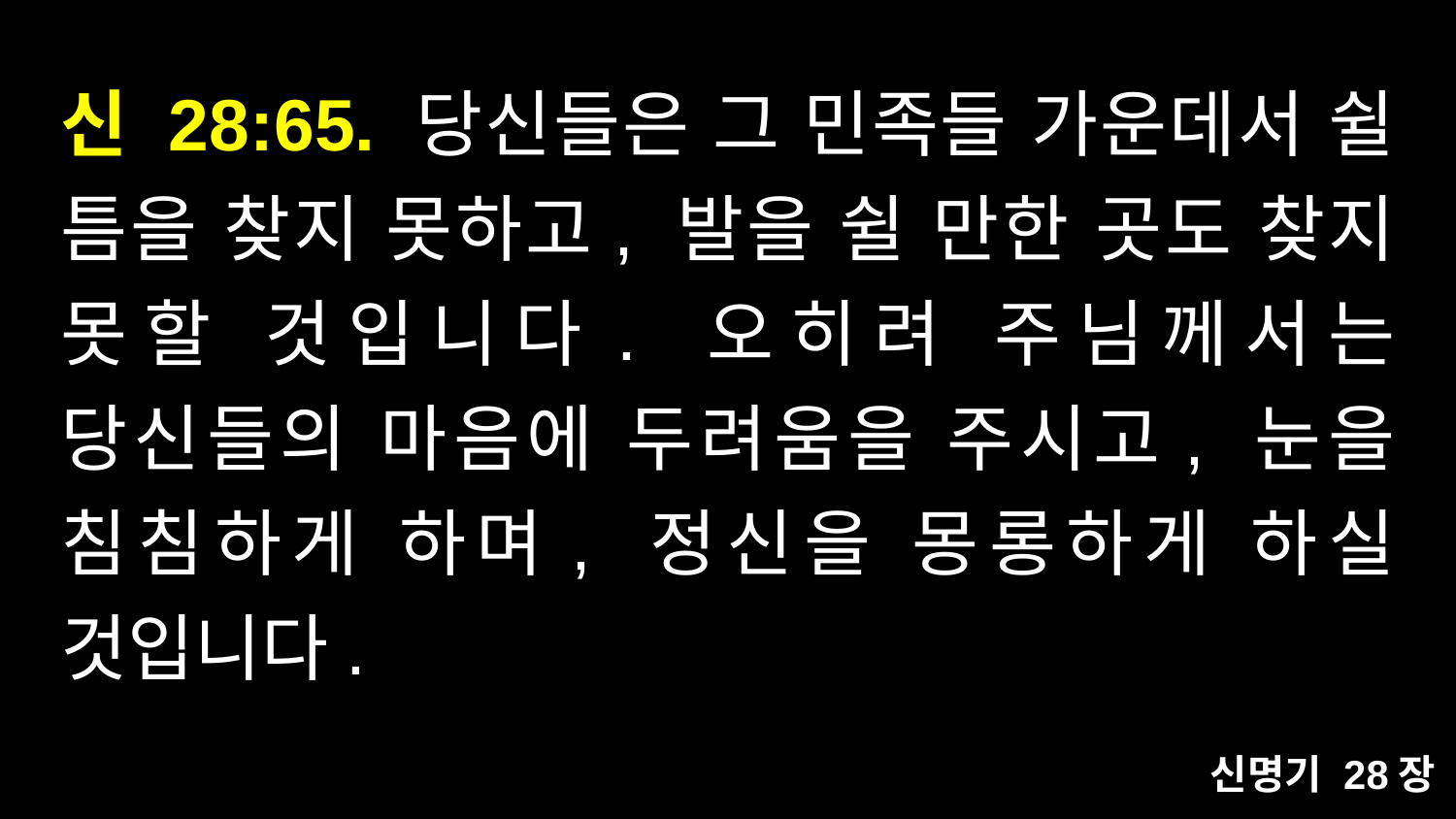

# 신 28:65. 당신들은 그 민족들 가운데서 쉴 틈을 찾지 못하고, 발을 쉴 만한 곳도 찾지 못할 것입니다. 오히려 주님께서는 당신들의 마음에 두려움을 주시고, 눈을 침침하게 하며, 정신을 몽롱하게 하실 것입니다.
신명기 28장